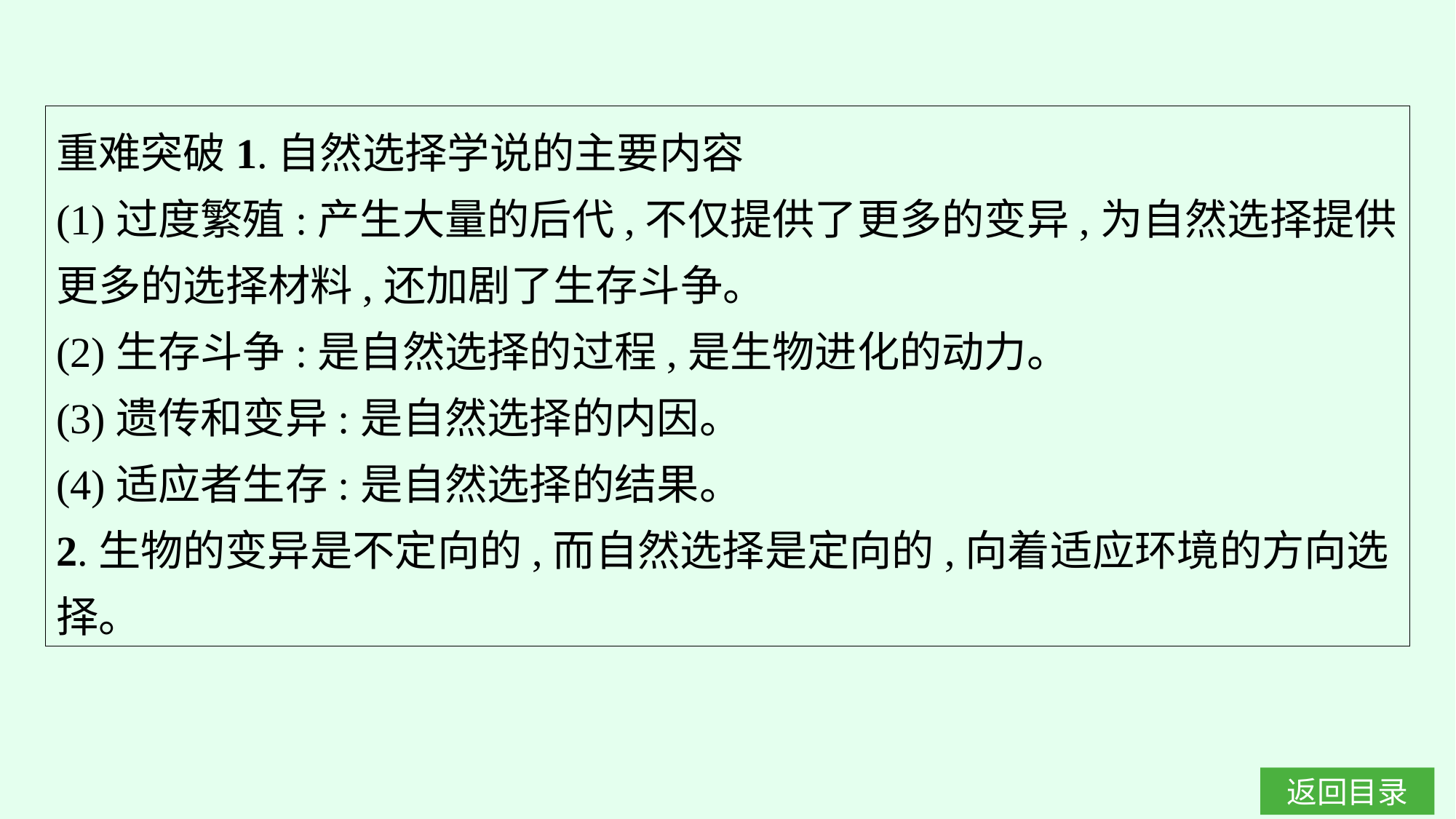

重难突破1.自然选择学说的主要内容
(1)过度繁殖:产生大量的后代,不仅提供了更多的变异,为自然选择提供更多的选择材料,还加剧了生存斗争。
(2)生存斗争:是自然选择的过程,是生物进化的动力。
(3)遗传和变异:是自然选择的内因。
(4)适应者生存:是自然选择的结果。
2.生物的变异是不定向的,而自然选择是定向的,向着适应环境的方向选择。